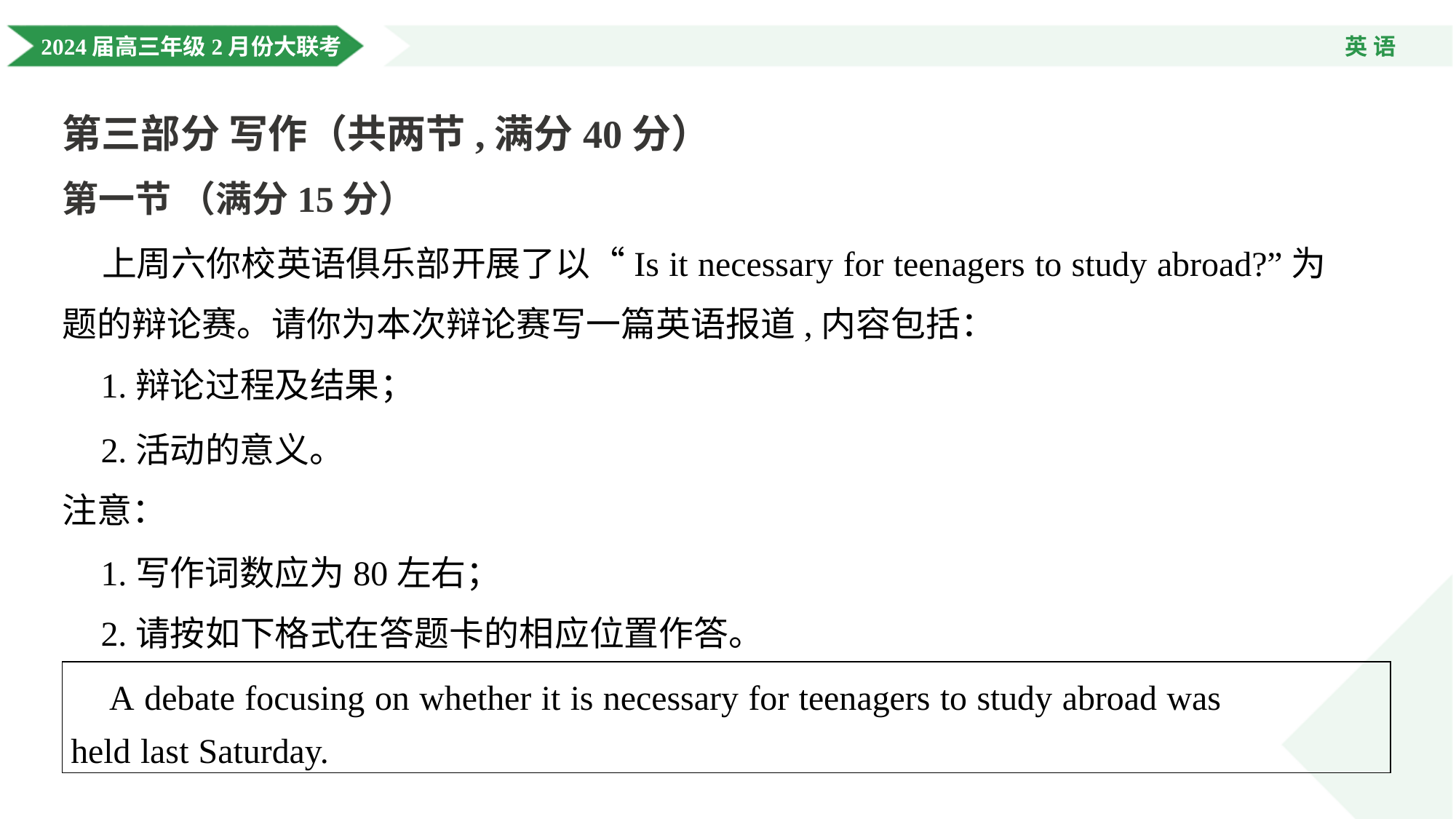

第三部分 写作（共两节,满分40分）
第一节 （满分15分）
    上周六你校英语俱乐部开展了以“Is it necessary for teenagers to study abroad?”为
题的辩论赛。请你为本次辩论赛写一篇英语报道,内容包括：
    1.辩论过程及结果；
    2.活动的意义。
注意：
    1.写作词数应为80左右；
    2.请按如下格式在答题卡的相应位置作答。
| A debate focusing on whether it is necessary for teenagers to study abroad was held last Saturday. |
| --- |